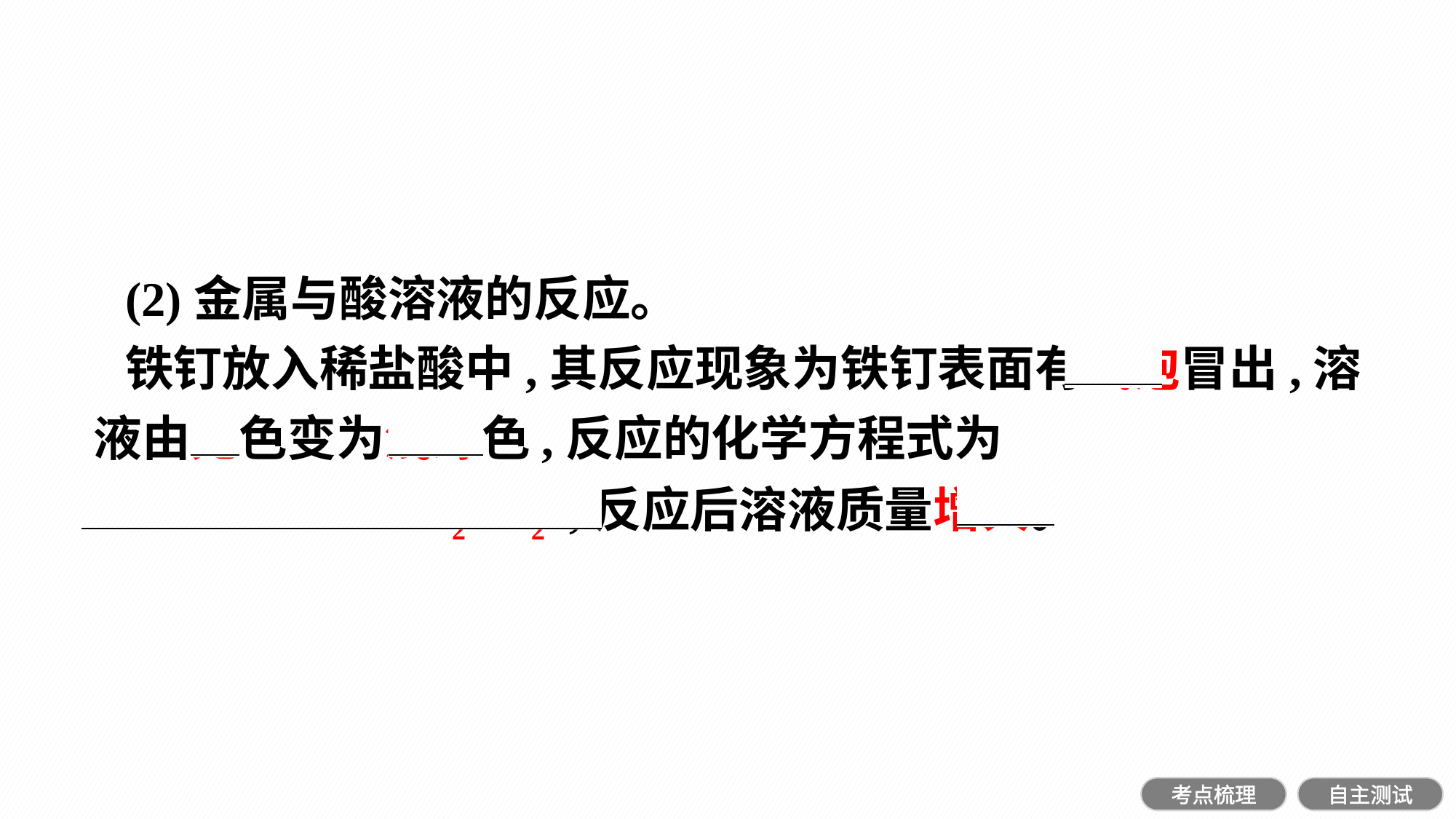

(2)金属与酸溶液的反应。
铁钉放入稀盐酸中,其反应现象为铁钉表面有气泡冒出,溶液由无色变为浅绿色,反应的化学方程式为Fe+2HCl══FeCl2+H2↑,反应后溶液质量增大。